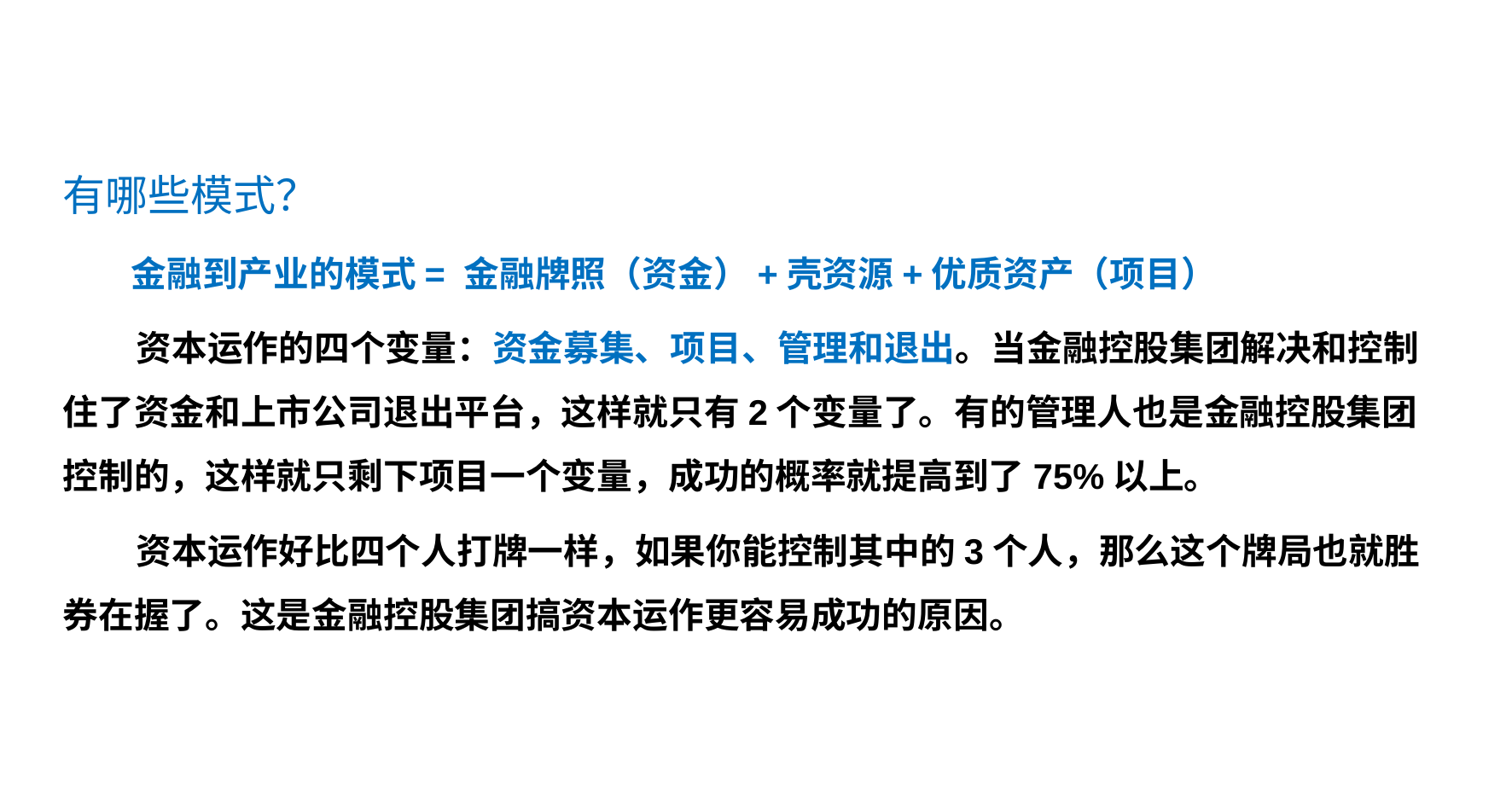

有哪些模式？
        金融到产业的模式= 金融牌照（资金）+壳资源+优质资产（项目）
        资本运作的四个变量：资金募集、项目、管理和退出。当金融控股集团解决和控制住了资金和上市公司退出平台，这样就只有2个变量了。有的管理人也是金融控股集团控制的，这样就只剩下项目一个变量，成功的概率就提高到了75%以上。
        资本运作好比四个人打牌一样，如果你能控制其中的3个人，那么这个牌局也就胜券在握了。这是金融控股集团搞资本运作更容易成功的原因。